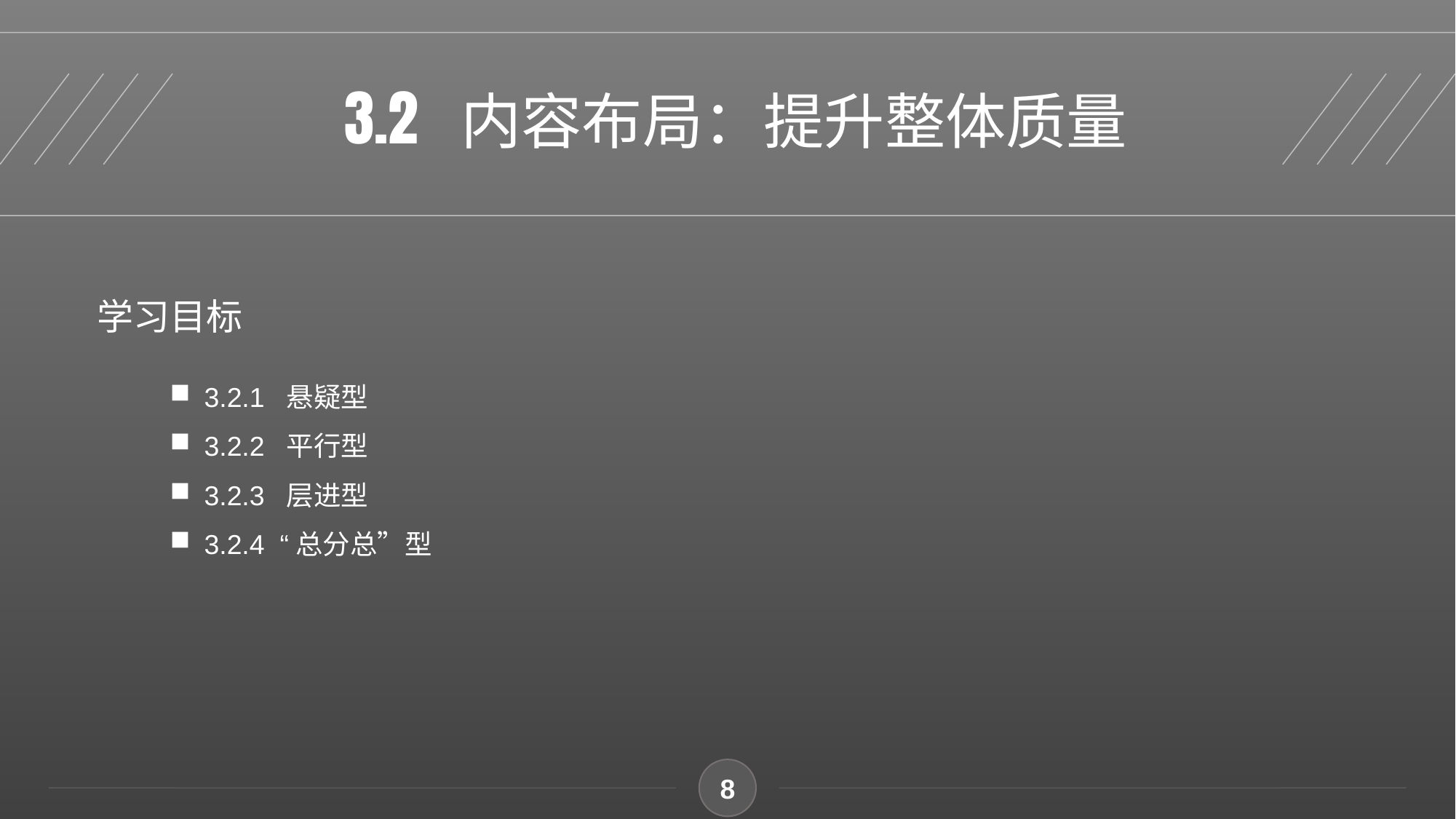

3.2  内容布局：提升整体质量

学习目标
3.2.1  悬疑型
3.2.2  平行型
3.2.3  层进型
3.2.4  “总分总”型